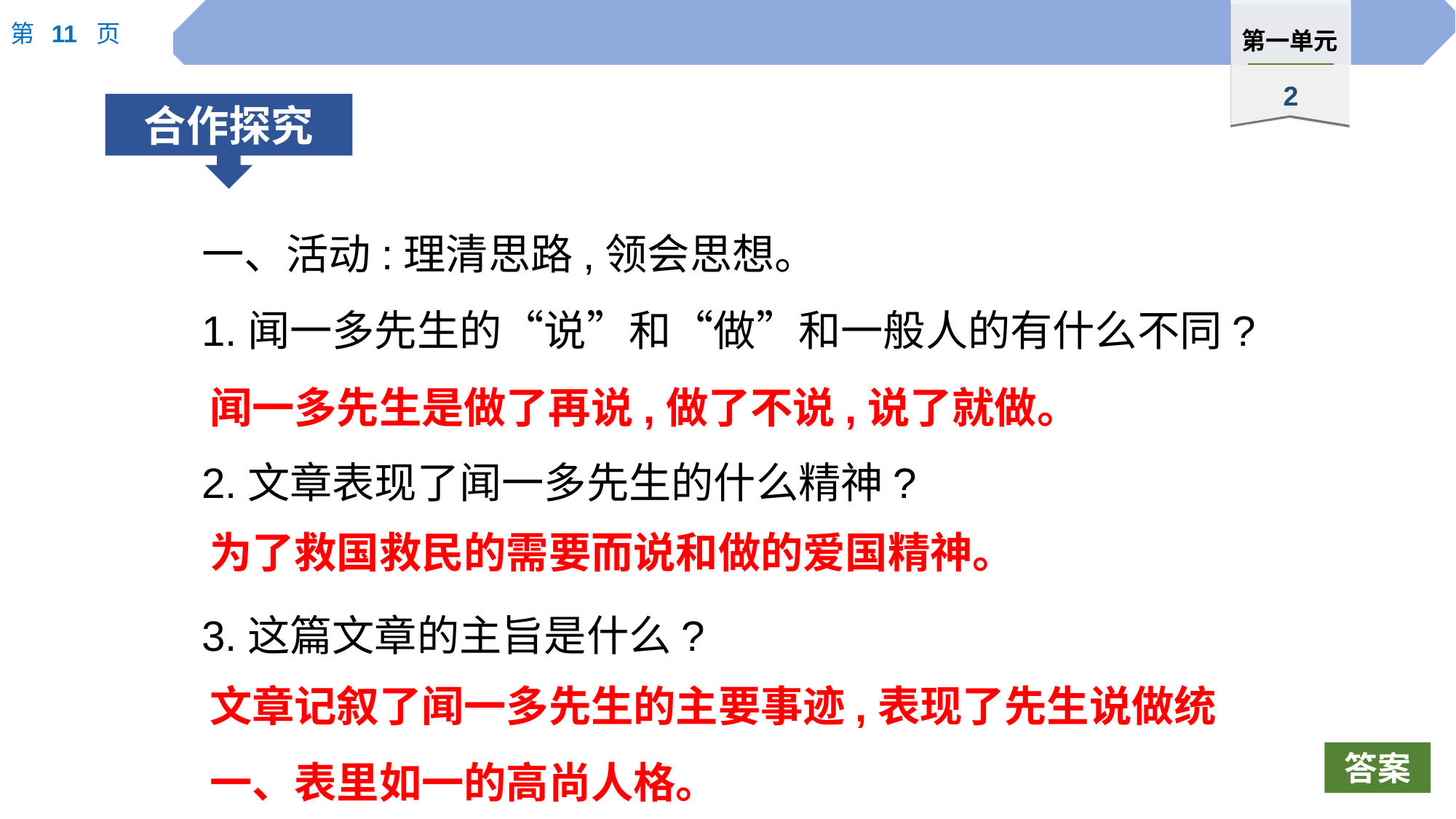

一、活动:理清思路,领会思想。
1.闻一多先生的“说”和“做”和一般人的有什么不同?

2.文章表现了闻一多先生的什么精神?

3.这篇文章的主旨是什么?

闻一多先生是做了再说,做了不说,说了就做。
为了救国救民的需要而说和做的爱国精神。
文章记叙了闻一多先生的主要事迹,表现了先生说做统一、表里如一的高尚人格。
答案